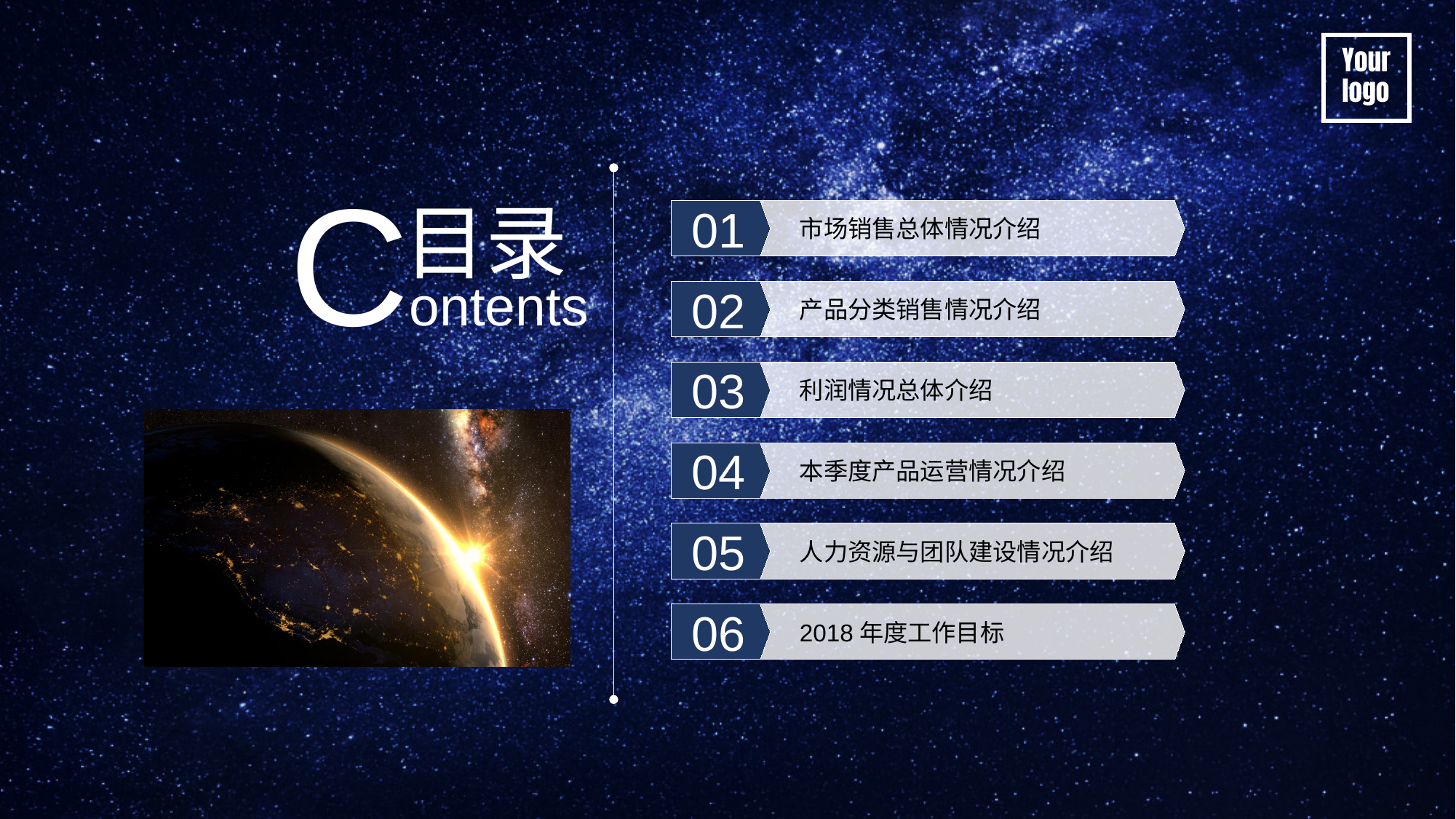

Contents
目录
01
市场销售总体情况介绍
02
产品分类销售情况介绍
03
利润情况总体介绍

04
本季度产品运营情况介绍
05
人力资源与团队建设情况介绍
06
2018年度工作目标
.